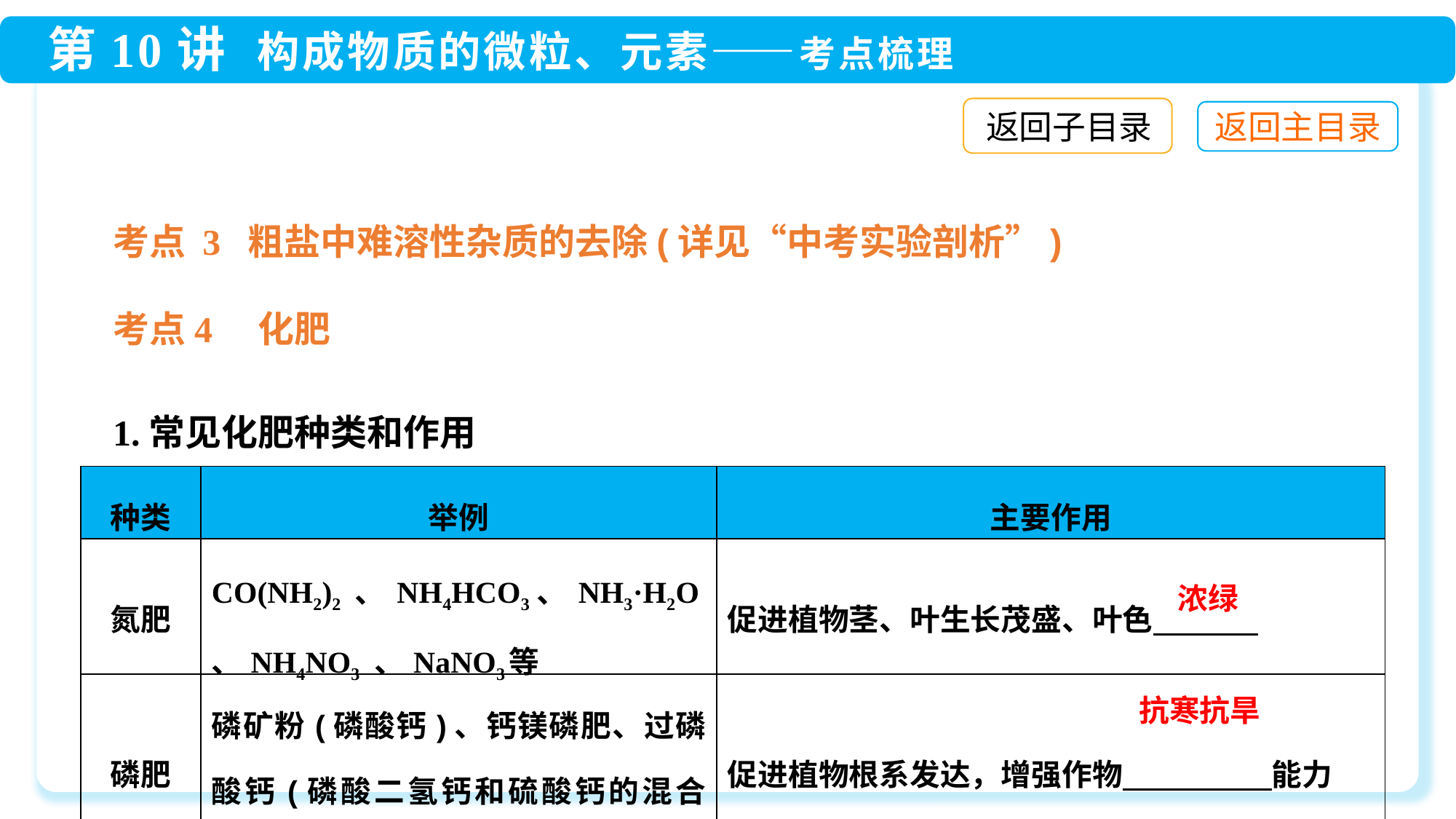

返回子目录
考点 3  粗盐中难溶性杂质的去除(详见“中考实验剖析”)

考点4　化肥
1.常见化肥种类和作用
| 种类 | 举例 | 主要作用 |
| --- | --- | --- |
| 氮肥 | CO(NH2)2 、NH4HCO3、NH3·H2O、NH4NO3 、NaNO3等 | 促进植物茎、叶生长茂盛、叶色 |
| 磷肥 | 磷矿粉(磷酸钙)、钙镁磷肥、过磷酸钙(磷酸二氢钙和硫酸钙的混合物) | 促进植物根系发达，增强作物 　　　　 能力 |
浓绿
抗寒抗旱